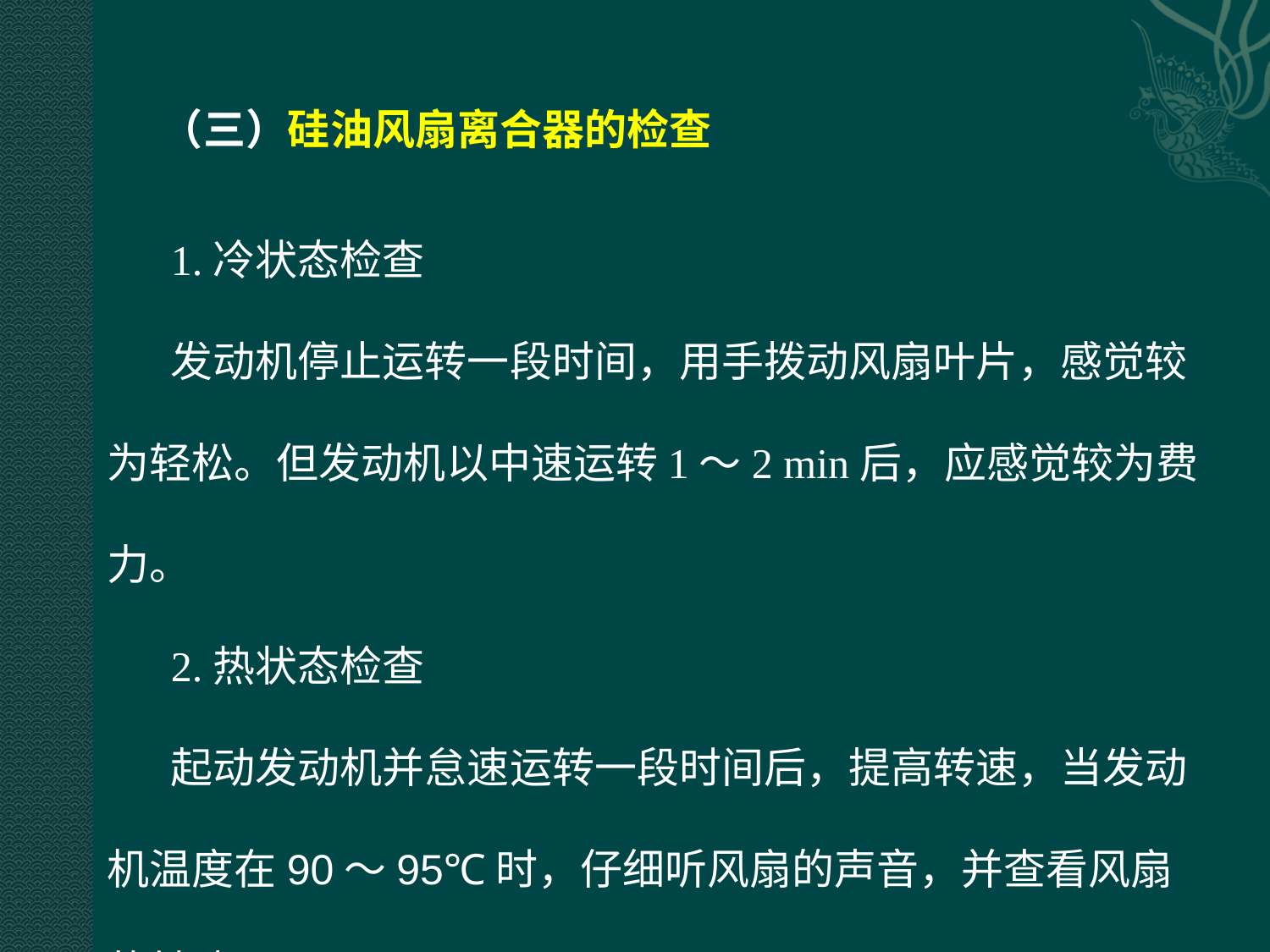

（三）硅油风扇离合器的检查
1.冷状态检查
发动机停止运转一段时间，用手拨动风扇叶片，感觉较为轻松。但发动机以中速运转1～2 min后，应感觉较为费力。
2.热状态检查
起动发动机并怠速运转一段时间后，提高转速，当发动机温度在90～95℃时，仔细听风扇的声音，并查看风扇的转速。